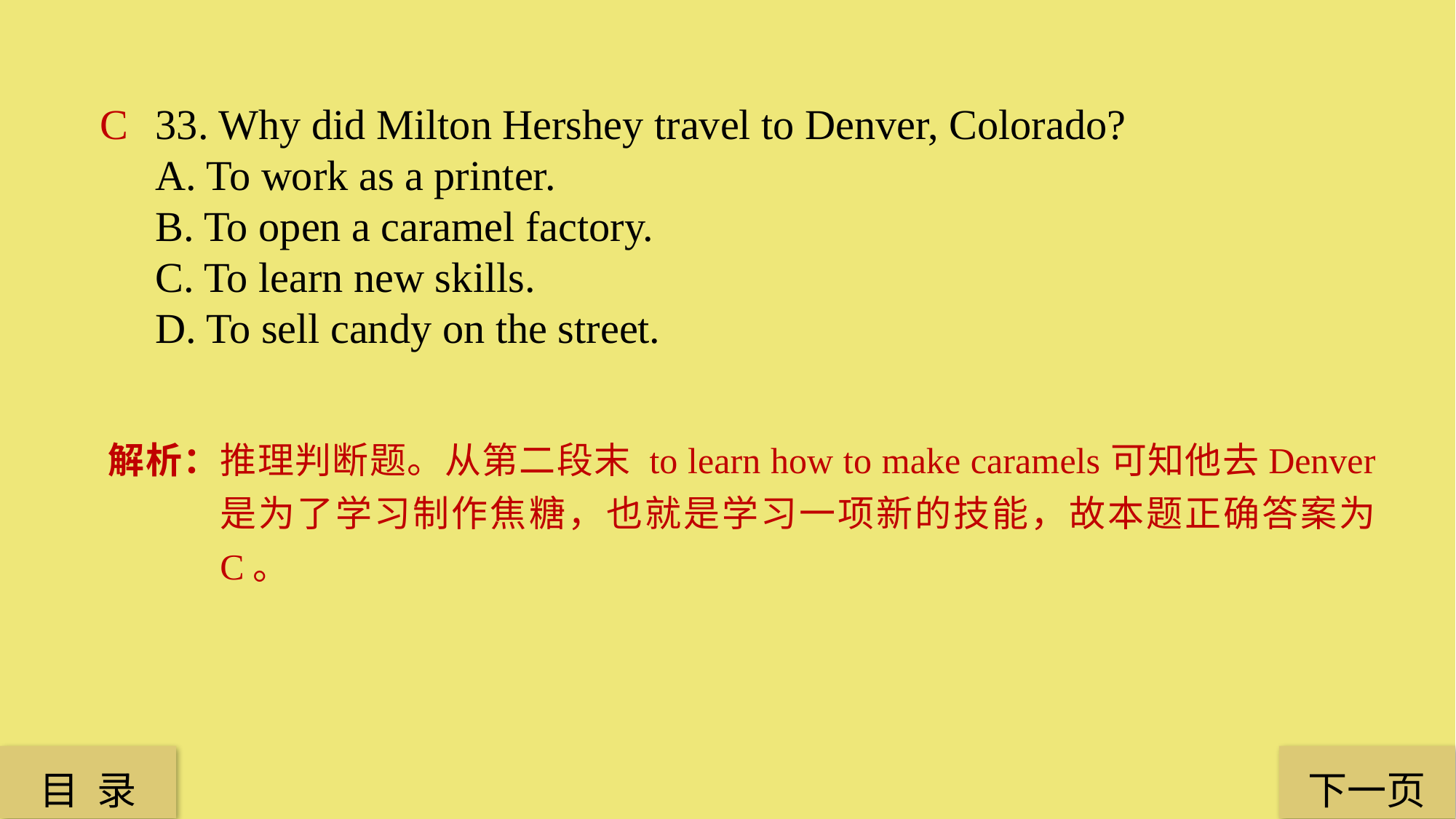

C
33. Why did Milton Hershey travel to Denver, Colorado?
A. To work as a printer.
B. To open a caramel factory.
C. To learn new skills.
D. To sell candy on the street.
解析：推理判断题。从第二段末 to learn how to make caramels可知他去Denver是为了学习制作焦糖，也就是学习一项新的技能，故本题正确答案为C。